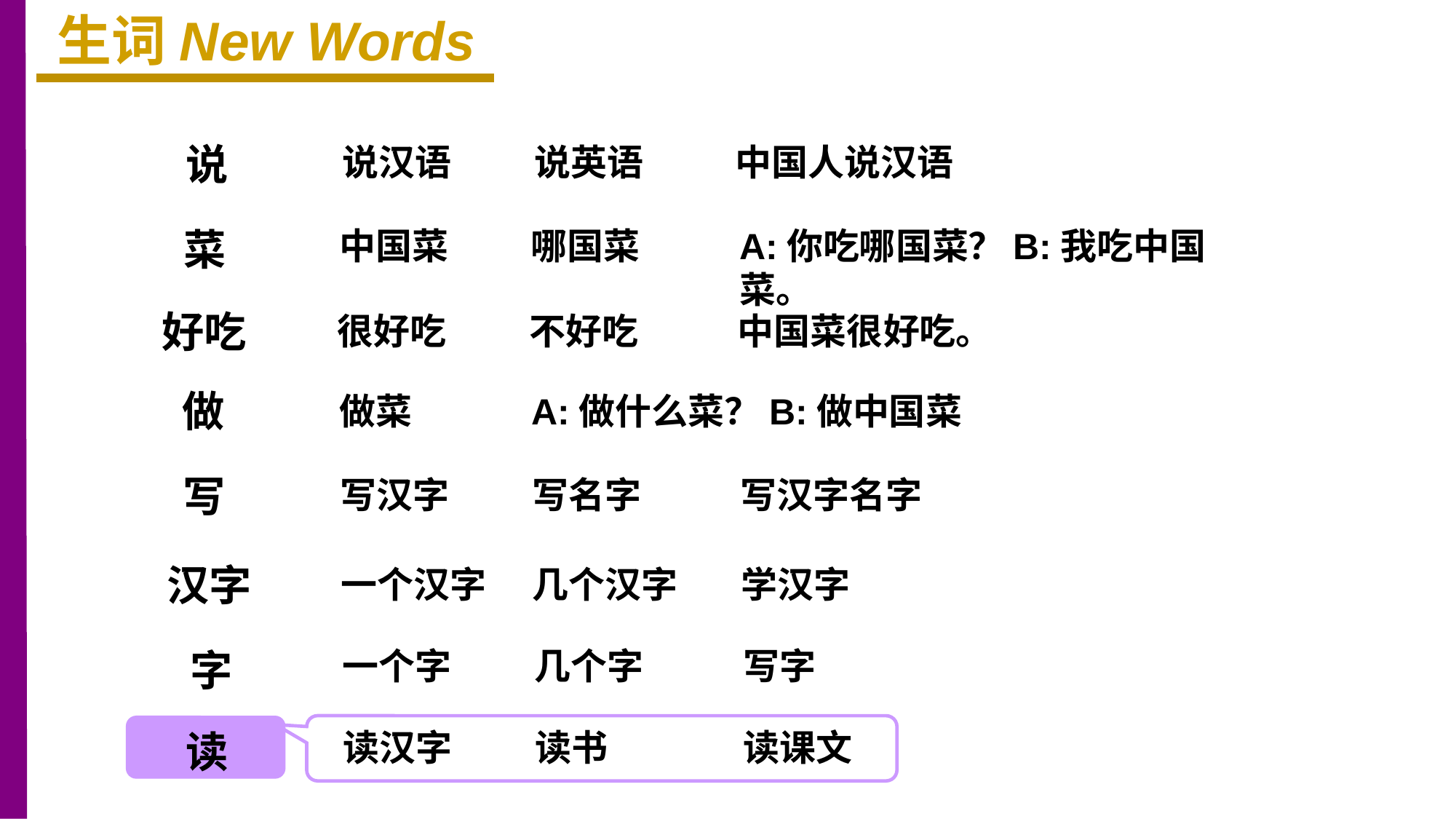

生词New Words
说
说汉语
说英语
中国人说汉语
菜
中国菜
哪国菜
A:你吃哪国菜？B:我吃中国菜。

好吃
很好吃
不好吃
中国菜很好吃。
做
做菜
A:做什么菜？B:做中国菜

写
写汉字
写名字
写汉字名字
汉字
一个汉字
几个汉字
学汉字
字
一个字
几个字
写字

读
读汉字
读书
读课文